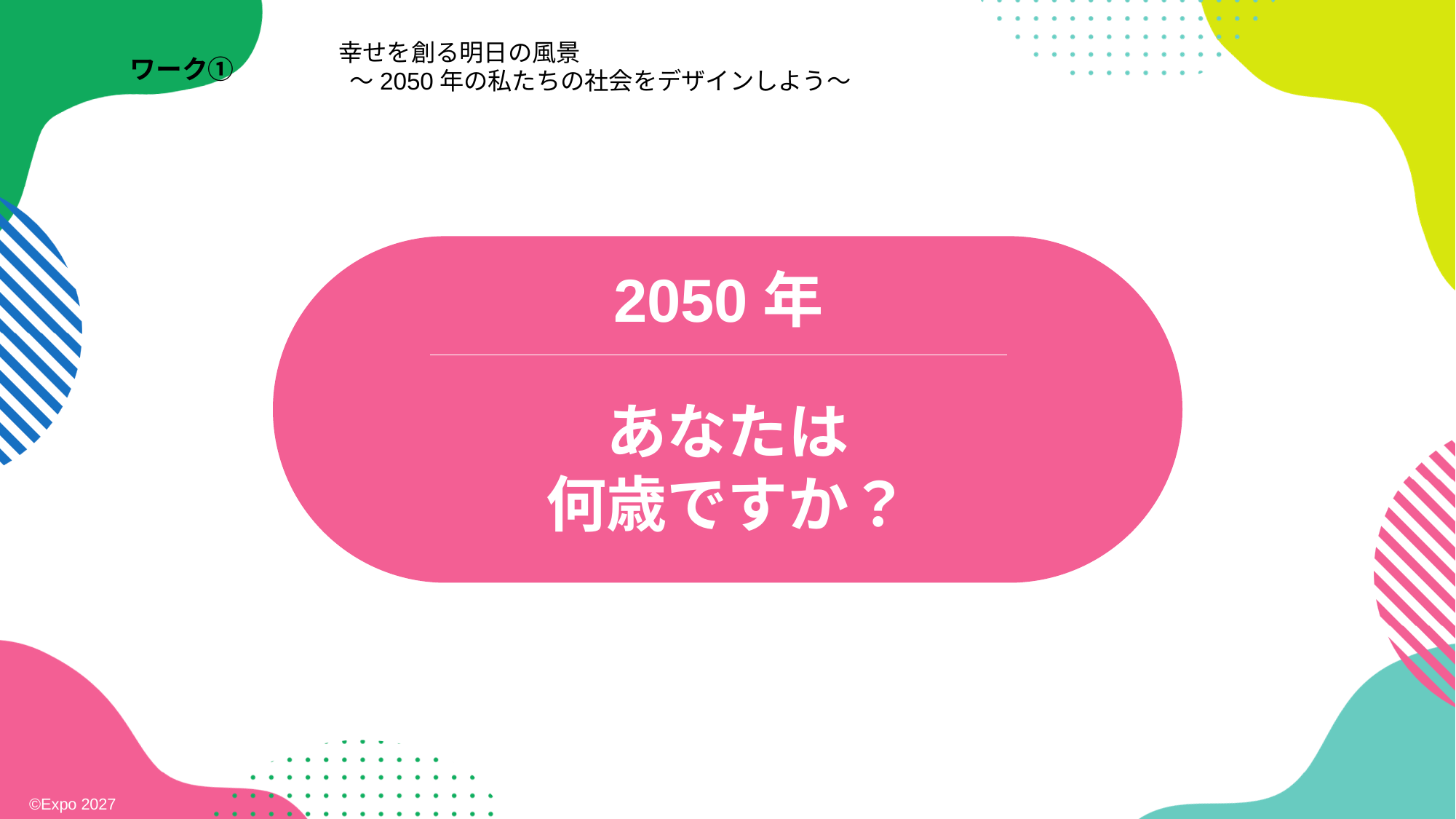

幸せを創る明日の風景
 ～2050年の私たちの社会をデザインしよう～

ワーク①

2050年
あなたは
何歳ですか？